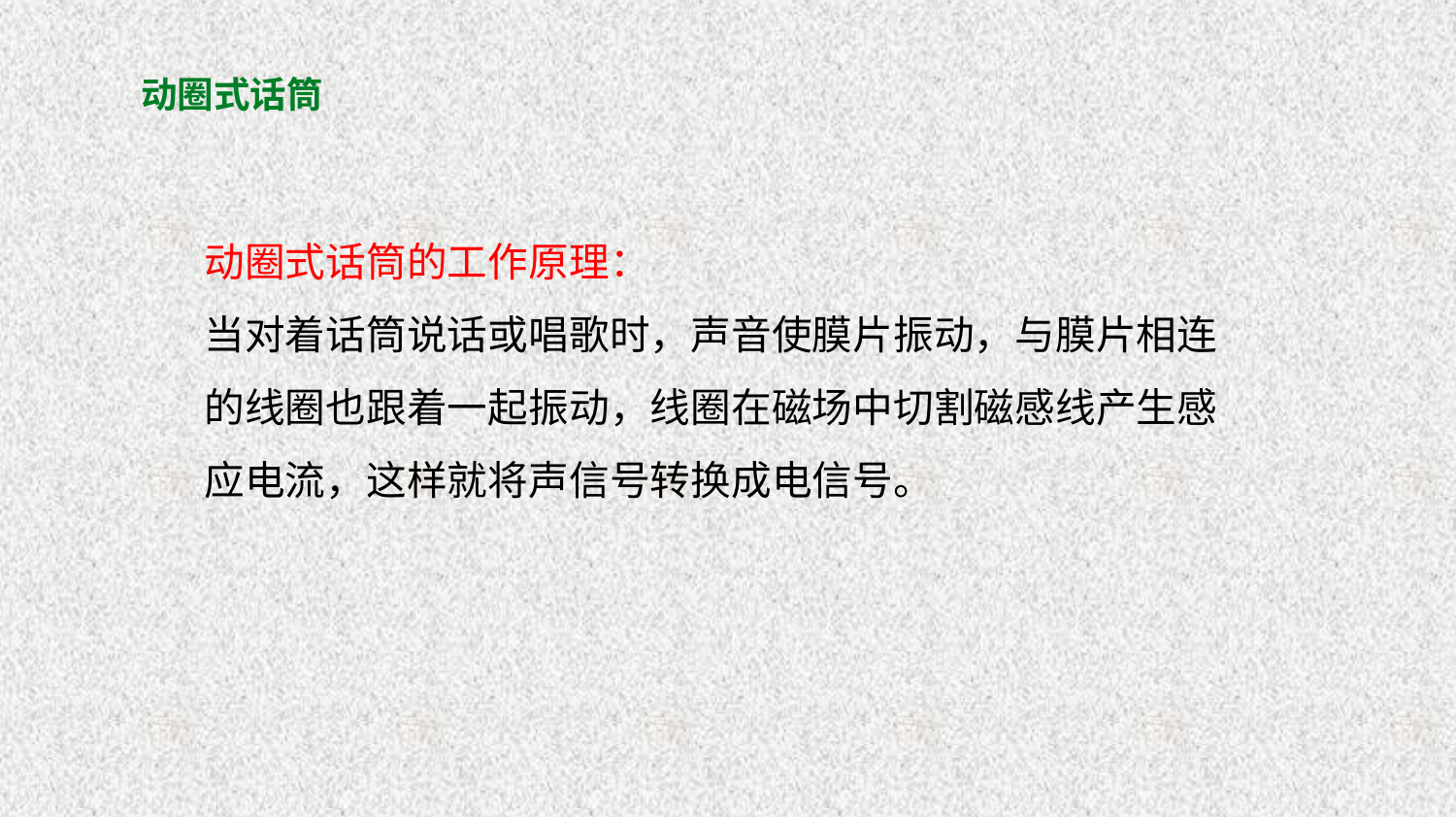

# 动圈式话筒
动圈式话筒的工作原理：
当对着话筒说话或唱歌时，声音使膜片振动，与膜片相连的线圈也跟着一起振动，线圈在磁场中切割磁感线产生感应电流，这样就将声信号转换成电信号。